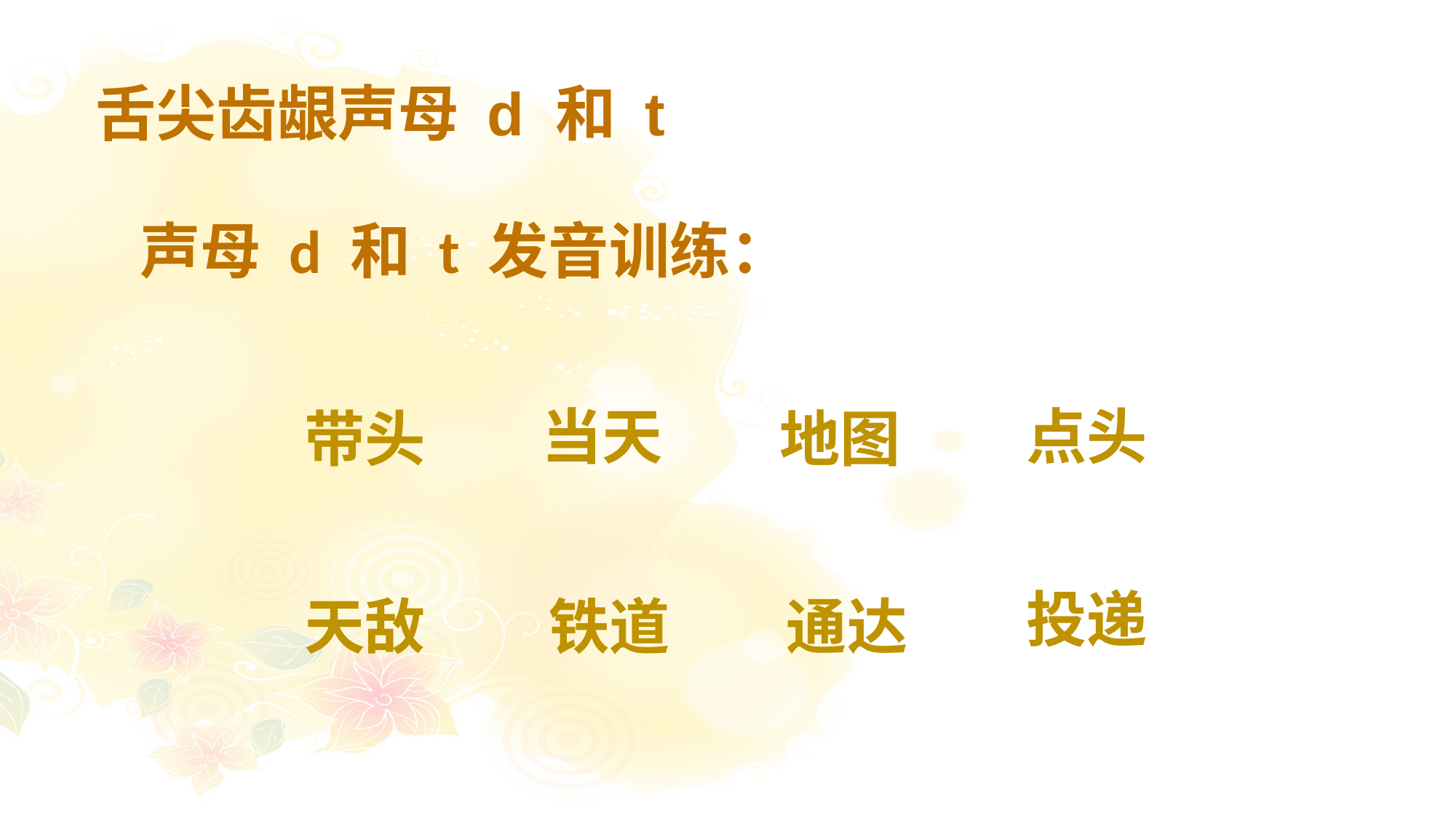

# 舌尖齿龈声母 d 和 t
声母 d 和 t 发音训练：
当天
点头
带头
地图
投递
天敌
通达
铁道